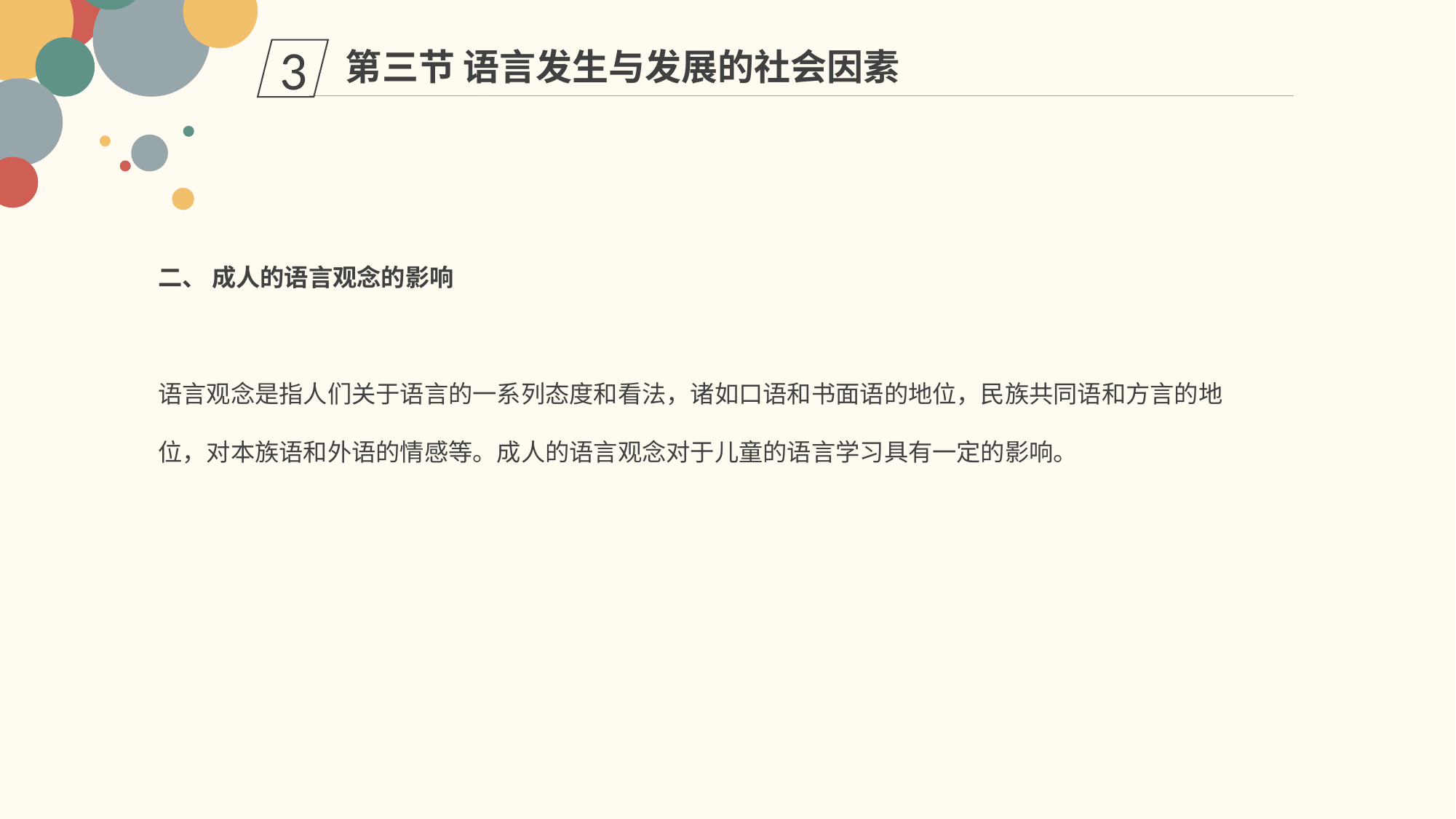

第三节 语言发生与发展的社会因素
3
二、 成人的语言观念的影响

语言观念是指人们关于语言的一系列态度和看法，诸如口语和书面语的地位，民族共同语和方言的地位，对本族语和外语的情感等。成人的语言观念对于儿童的语言学习具有一定的影响。